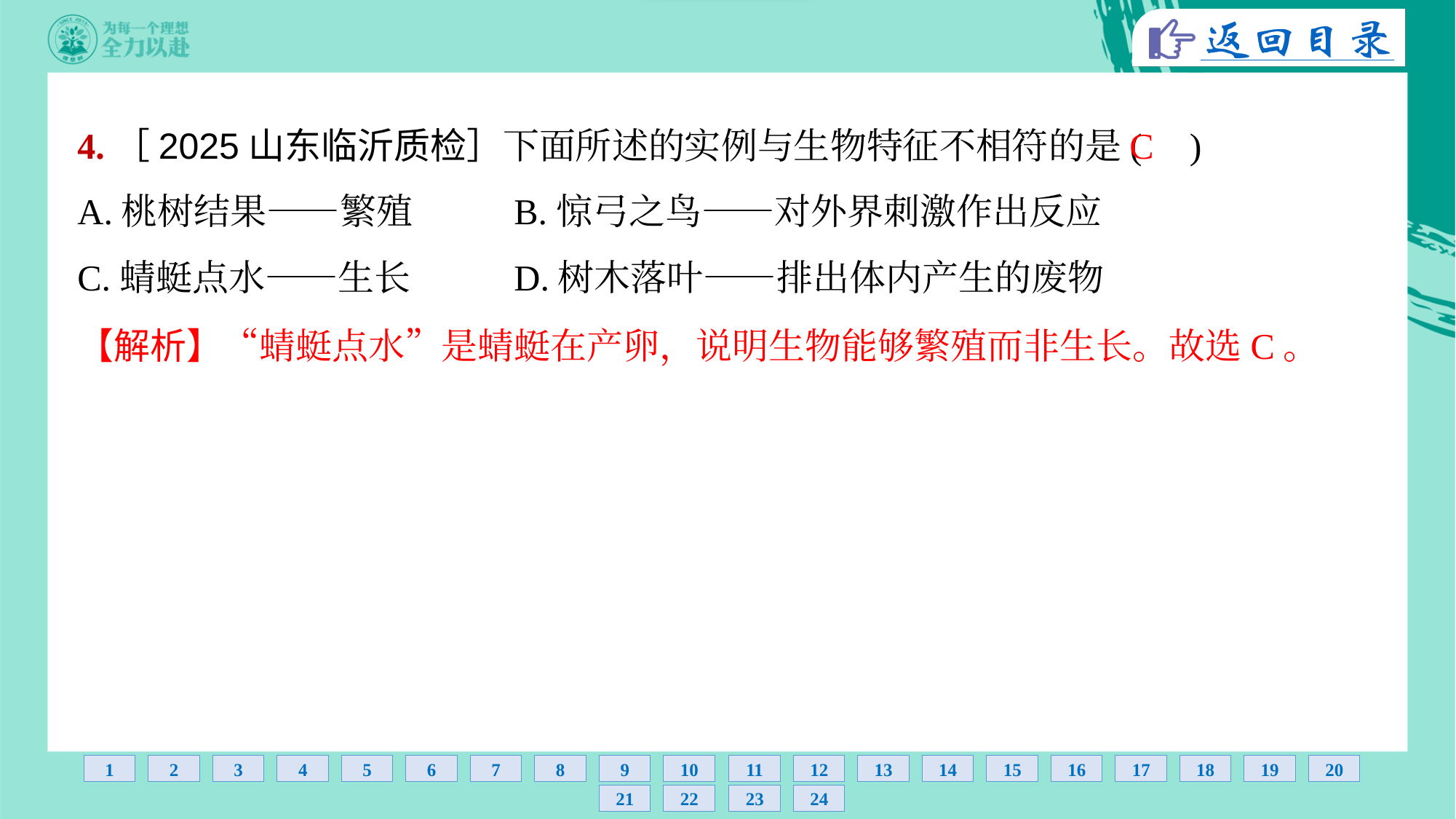

4.［2025山东临沂质检］下面所述的实例与生物特征不相符的是(     )
C
A.桃树结果——繁殖	B.惊弓之鸟——对外界刺激作出反应
C.蜻蜓点水——生长	D.树木落叶——排出体内产生的废物
【解析】“蜻蜓点水”是蜻蜓在产卵，说明生物能够繁殖而非生长。故选C。